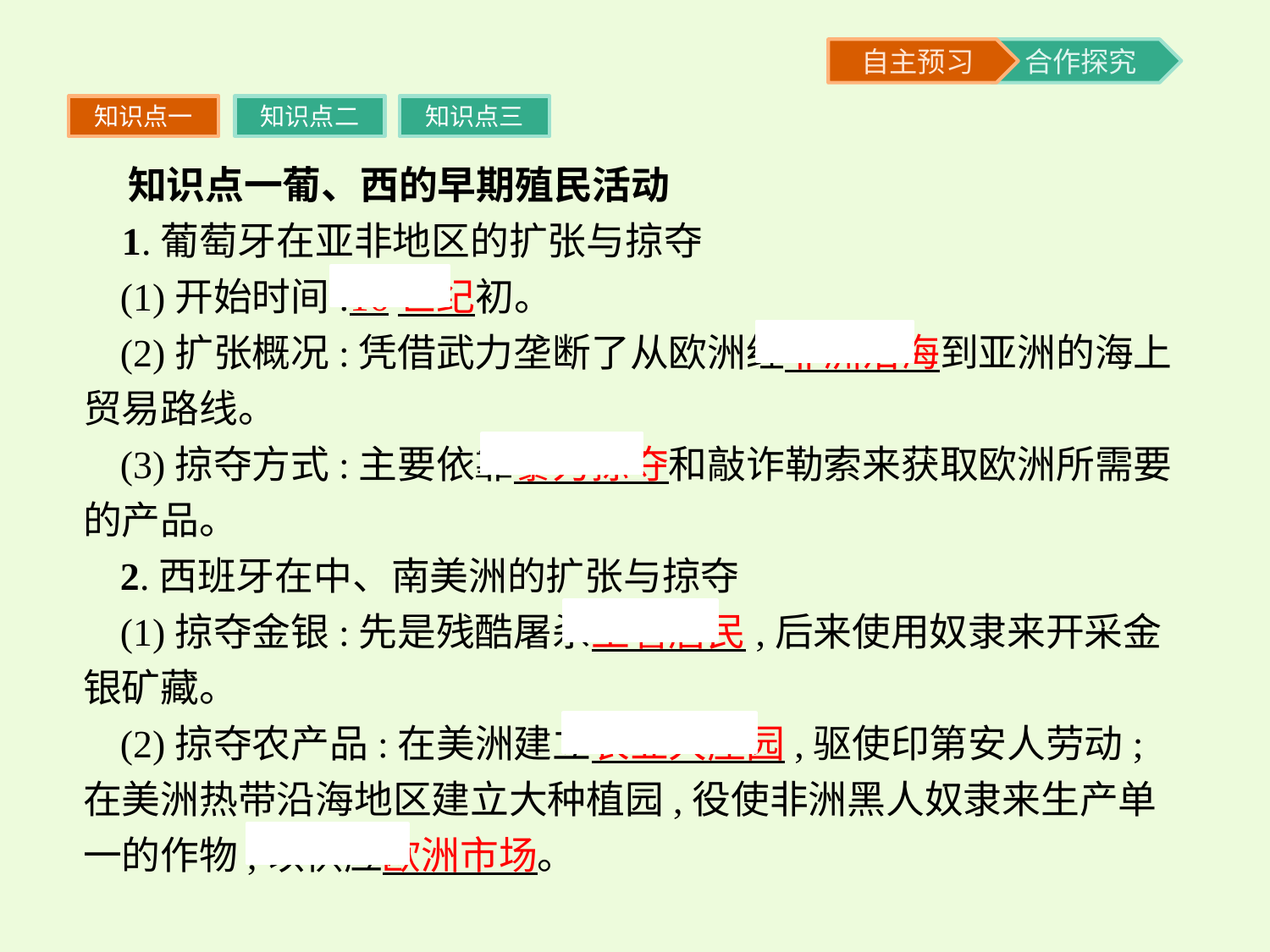

知识点一
知识点二
知识点三
    知识点一葡、西的早期殖民活动
    1.葡萄牙在亚非地区的扩张与掠夺
(1)开始时间:16世纪初。
(2)扩张概况:凭借武力垄断了从欧洲经非洲沿海到亚洲的海上贸易路线。
(3)掠夺方式:主要依靠暴力掠夺和敲诈勒索来获取欧洲所需要的产品。
2.西班牙在中、南美洲的扩张与掠夺
(1)掠夺金银:先是残酷屠杀土著居民,后来使用奴隶来开采金银矿藏。
(2)掠夺农产品:在美洲建立农业大庄园,驱使印第安人劳动;在美洲热带沿海地区建立大种植园,役使非洲黑人奴隶来生产单一的作物,以供应欧洲市场。